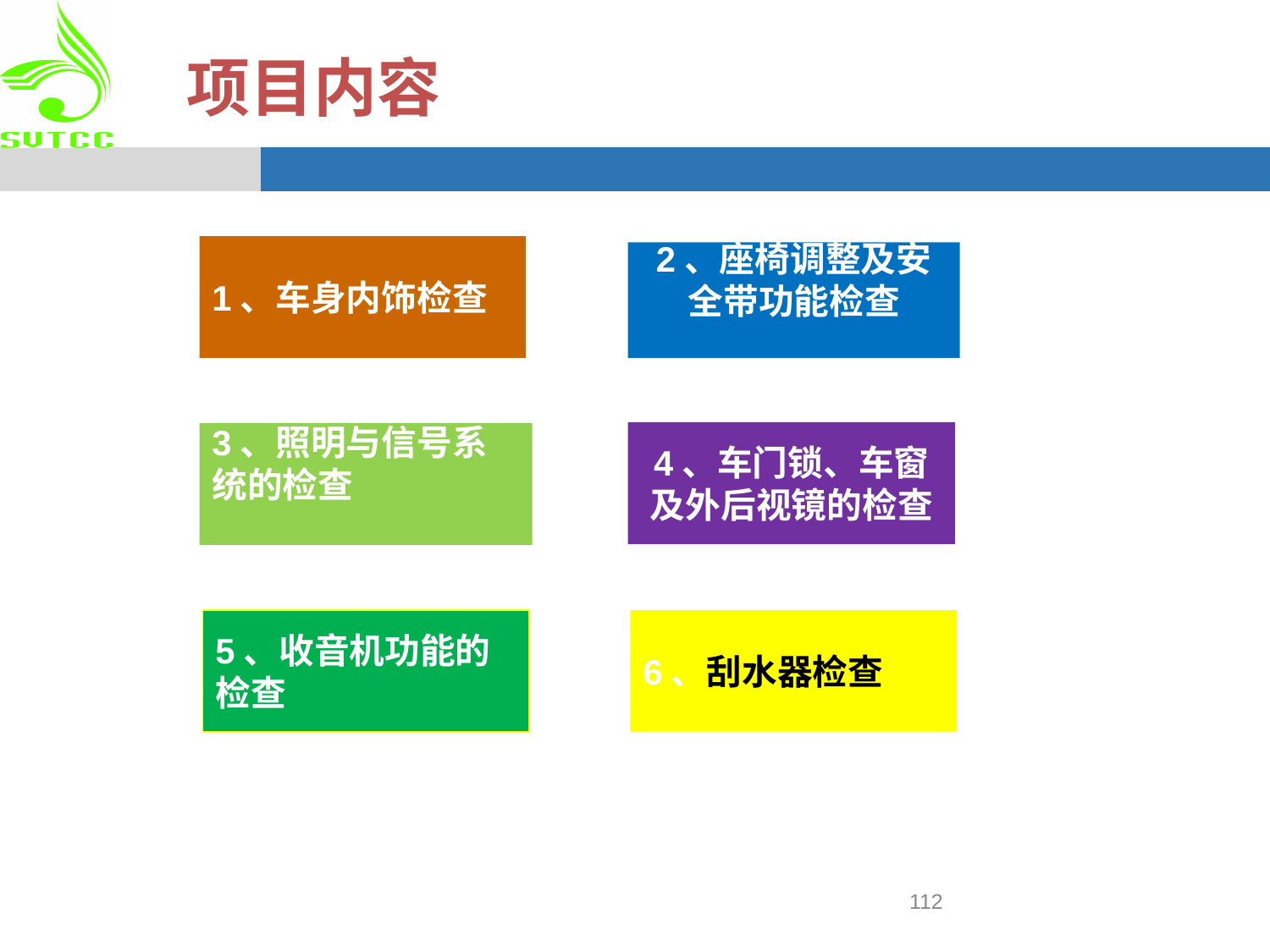

项目内容
1、车身内饰检查
2、座椅调整及安全带功能检查

4、车门锁、车窗及外后视镜的检查
3、照明与信号系统的检查

5、收音机功能的检查
6、刮水器检查
112